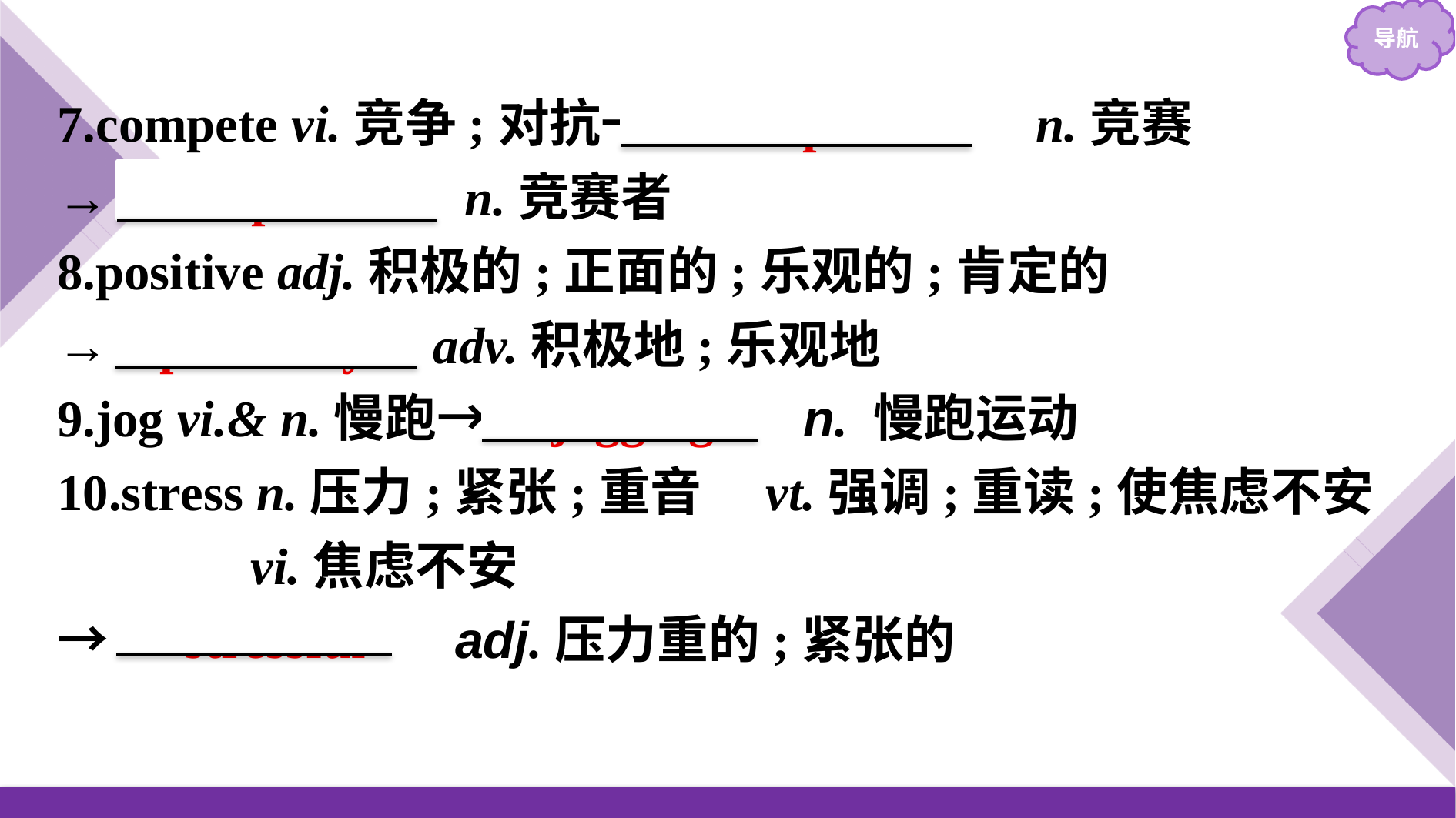

7.compete vi.竞争;对抗→    competition     n.竞赛
→    competitor     n.竞赛者
8.positive adj.积极的;正面的;乐观的;肯定的
→    positively     adv.积极地;乐观地
9.jog vi.& n.慢跑→　jogging　 n. 慢跑运动
10.stress n.压力;紧张;重音　vt.强调;重读;使焦虑不安
               vi.焦虑不安
→　stressful　 adj.压力重的;紧张的